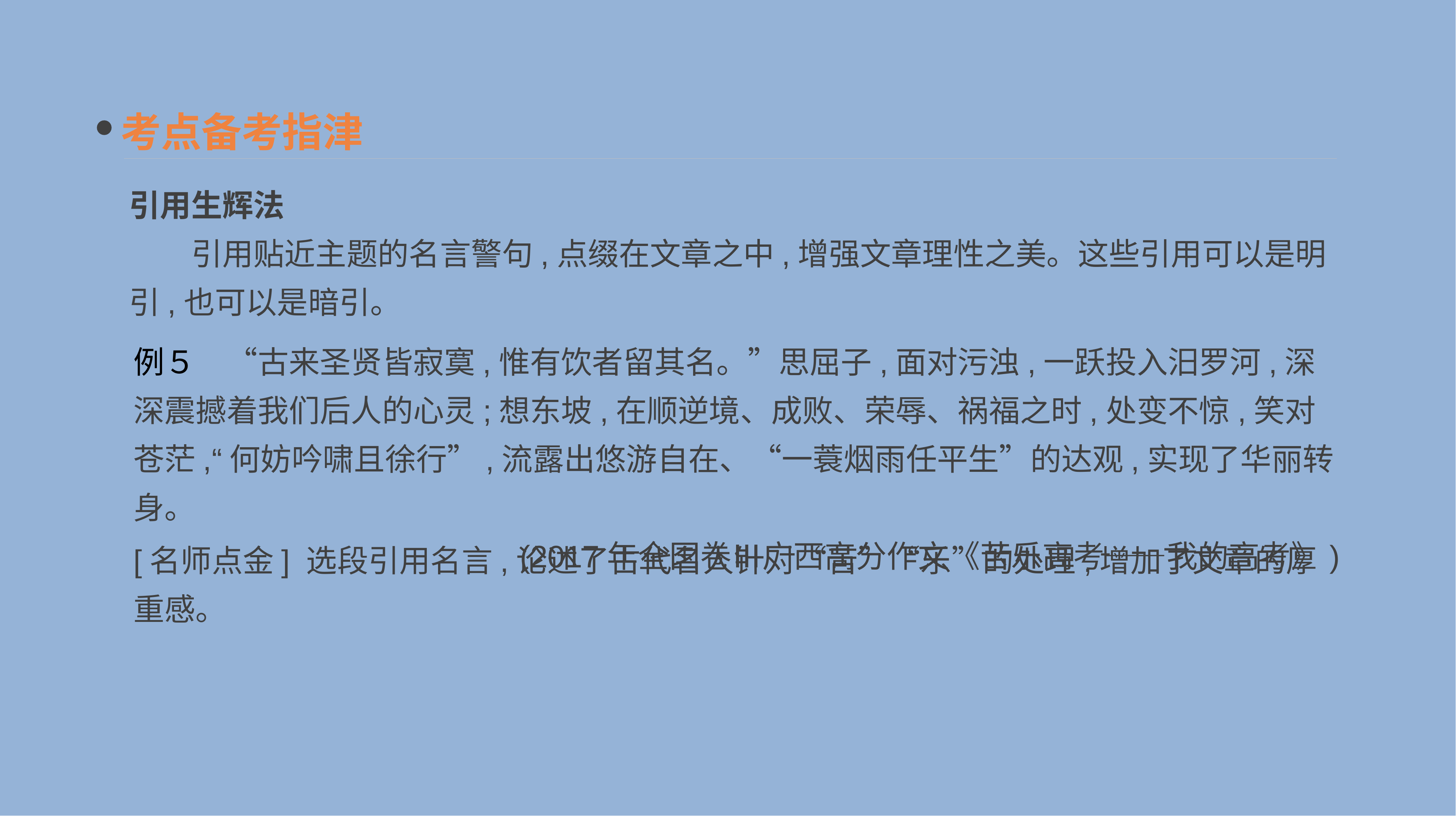

考点备考指津

引用生辉法
　　引用贴近主题的名言警句,点缀在文章之中,增强文章理性之美。这些引用可以是明引,也可以是暗引。
例５　“古来圣贤皆寂寞,惟有饮者留其名。”思屈子,面对污浊,一跃投入汨罗河,深深震撼着我们后人的心灵;想东坡,在顺逆境、成败、荣辱、祸福之时,处变不惊,笑对苍茫,“何妨吟啸且徐行”,流露出悠游自在、“一蓑烟雨任平生”的达观,实现了华丽转身。
(2017年全国卷Ⅲ广西高分作文《苦乐高考——我的高考》)

[名师点金] 选段引用名言,论述了古代名人针对“苦”“乐”的处理,增加了文章的厚重感。